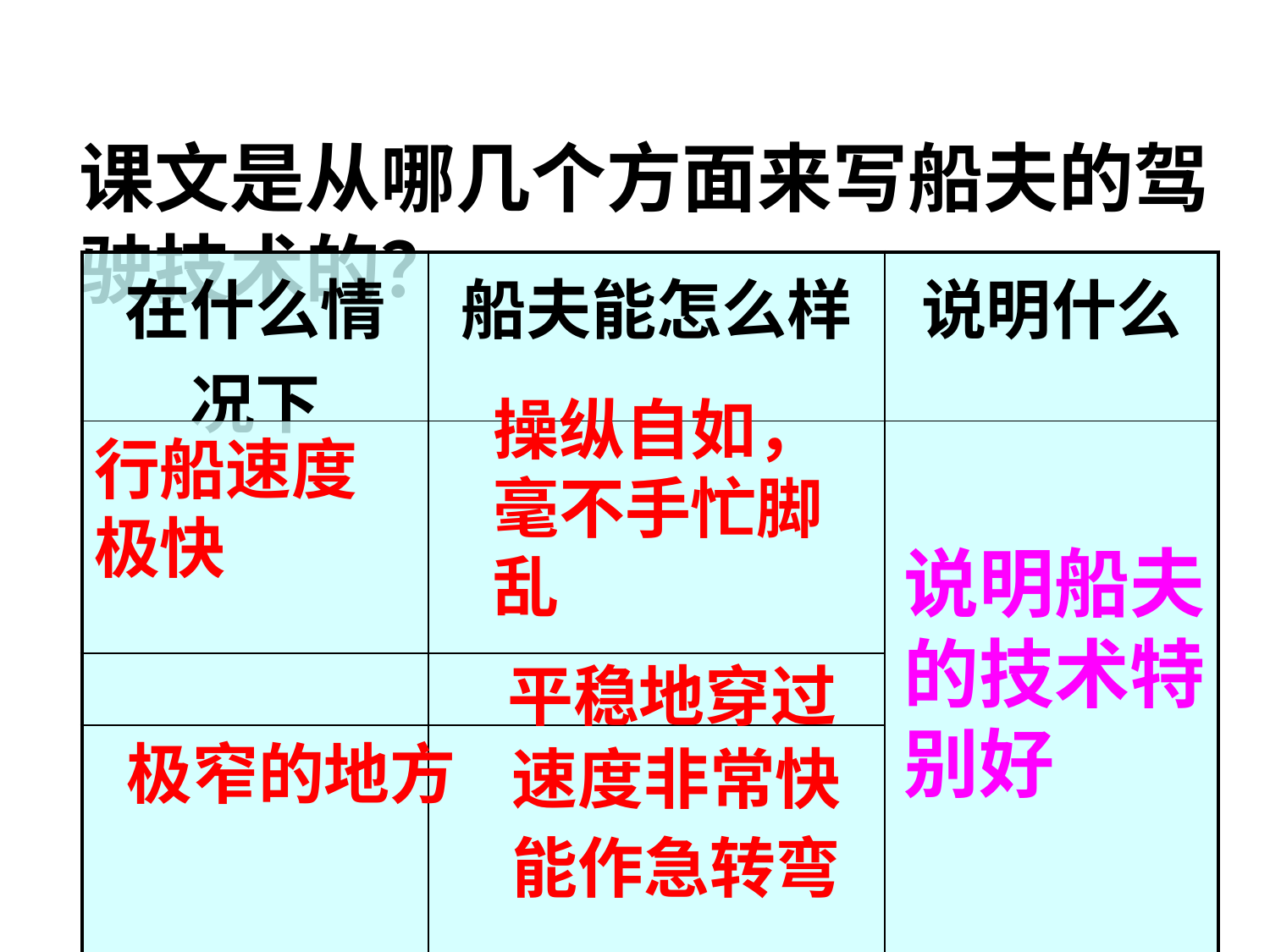

课文是从哪几个方面来写船夫的驾驶技术的？
| 在什么情况下 | 船夫能怎么样 | 说明什么 |
| --- | --- | --- |
|  |  |  |
|  |  |  |
|  |  |  |
操纵自如，毫不手忙脚乱
行船速度极快
说明船夫的技术特别好
平稳地穿过
极窄的地方
速度非常快
能作急转弯